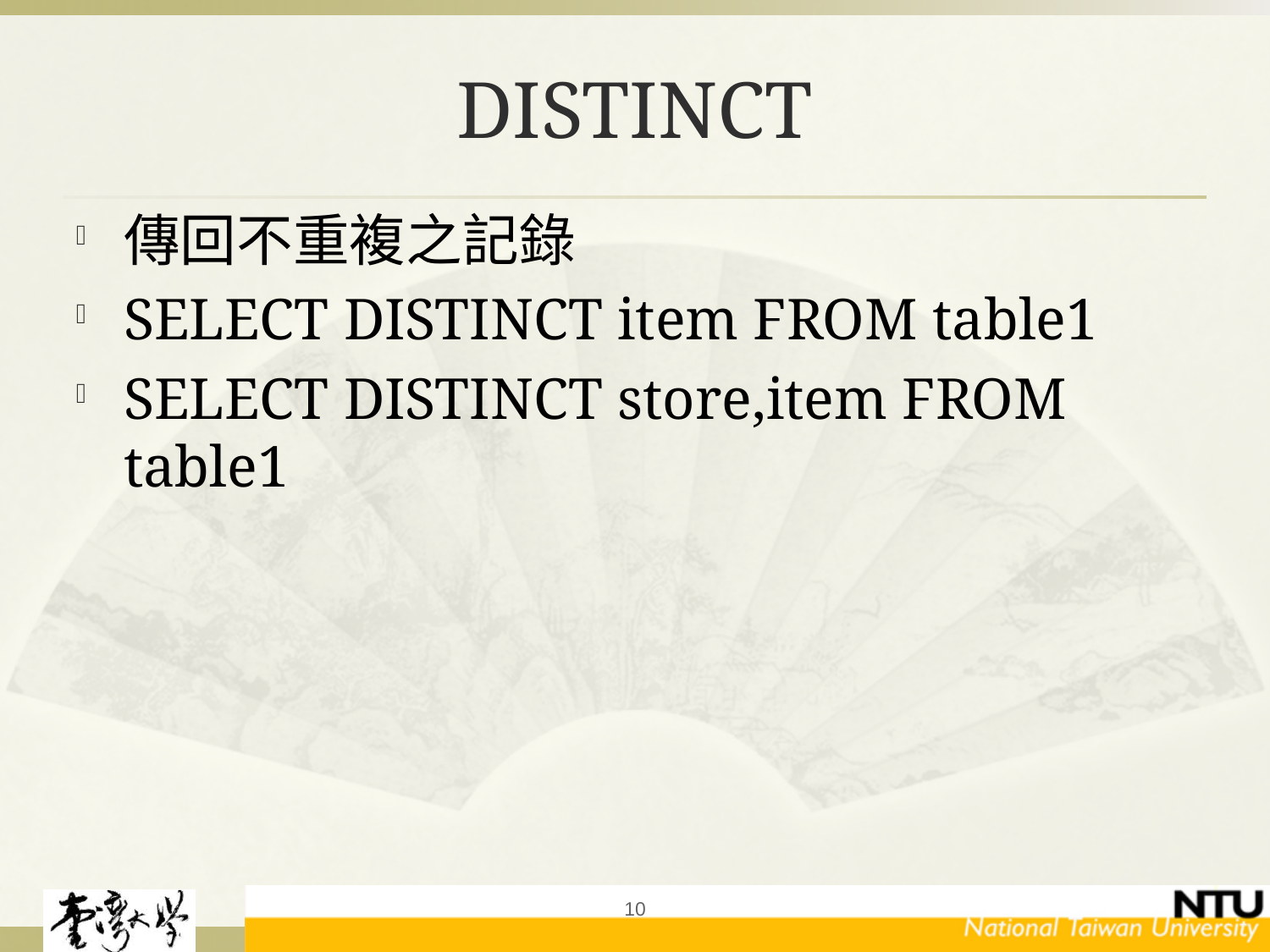

# DISTINCT
傳回不重複之記錄
SELECT DISTINCT item FROM table1
SELECT DISTINCT store,item FROM table1

10